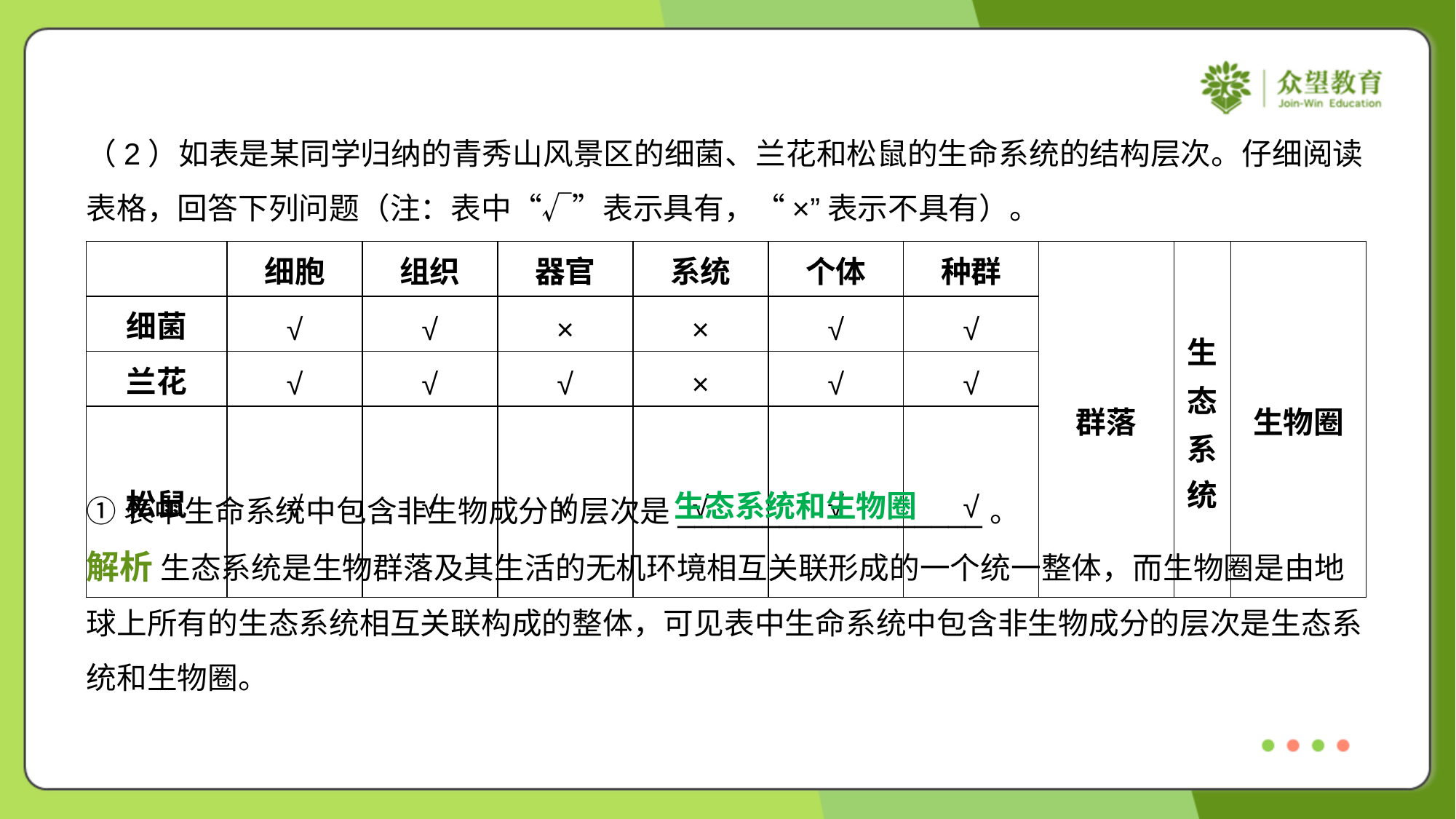

（2）如表是某同学归纳的青秀山风景区的细菌、兰花和松鼠的生命系统的结构层次。仔细阅读
表格，回答下列问题（注：表中“√”表示具有，“×”表示不具有）。
|  | 细胞 | 组织 | 器官 | 系统 | 个体 | 种群 | 群落 | 生 态 系 统 | 生物圈 |
| --- | --- | --- | --- | --- | --- | --- | --- | --- | --- |
| 细菌 | √ | √ | × | × | √ | √ |  |  |  |
| 兰花 | √ | √ | √ | × | √ | √ |  |  |  |
| 松鼠 | √ | √ | √ | √ | √ | √ |  |  |  |
生态系统和生物圈
①表中生命系统中包含非生物成分的层次是__________________。
解析 生态系统是生物群落及其生活的无机环境相互关联形成的一个统一整体，而生物圈是由地
球上所有的生态系统相互关联构成的整体，可见表中生命系统中包含非生物成分的层次是生态系
统和生物圈。